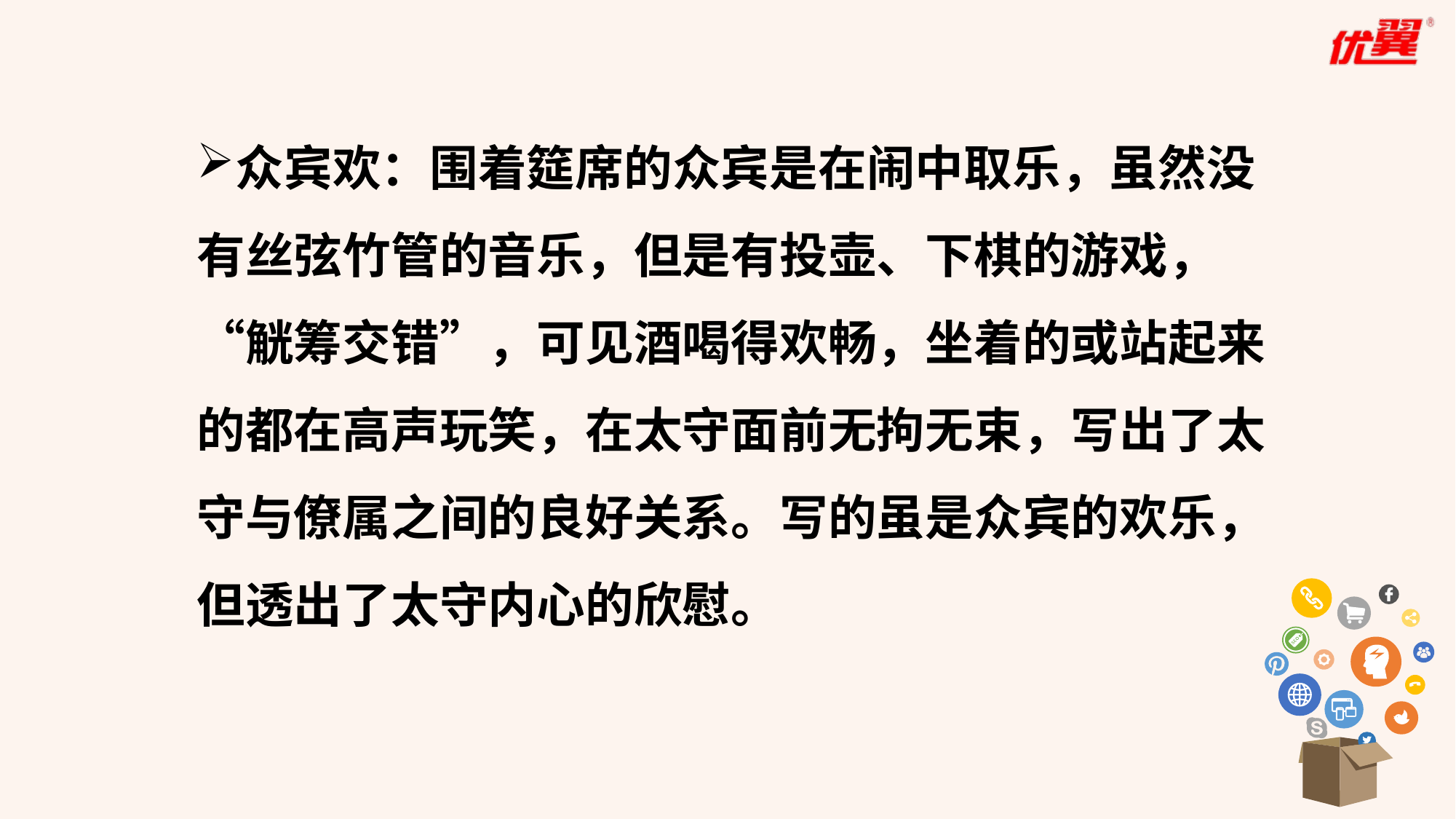

众宾欢：围着筵席的众宾是在闹中取乐，虽然没有丝弦竹管的音乐，但是有投壶、下棋的游戏，“觥筹交错”，可见酒喝得欢畅，坐着的或站起来的都在高声玩笑，在太守面前无拘无束，写出了太守与僚属之间的良好关系。写的虽是众宾的欢乐，但透出了太守内心的欣慰。